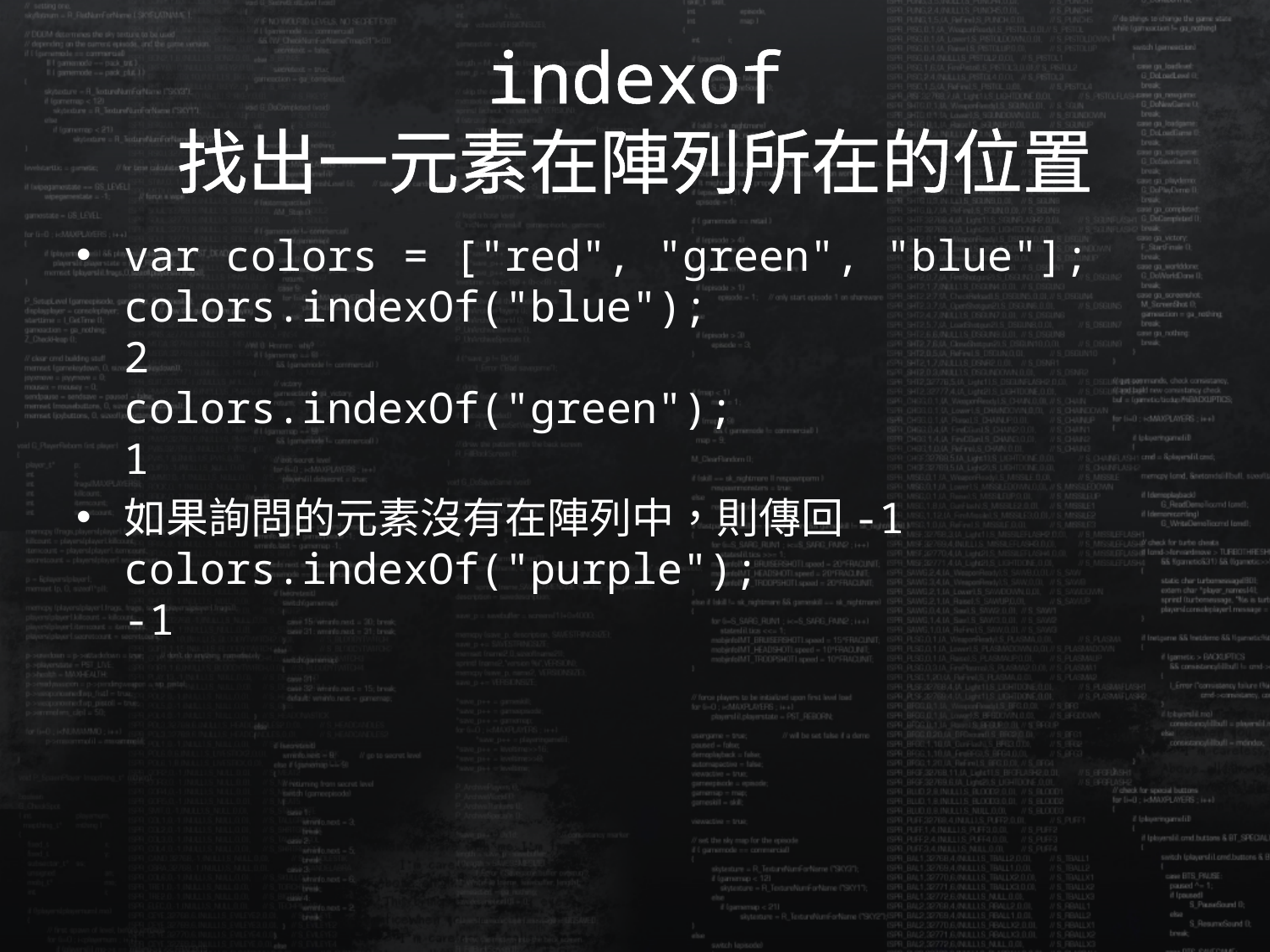

# indexof 找出一元素在陣列所在的位置
var colors = ["red", "green", "blue"];
colors.indexOf("blue");
2
colors.indexOf("green");
1
如果詢問的元素沒有在陣列中，則傳回-1
colors.indexOf("purple");
-1